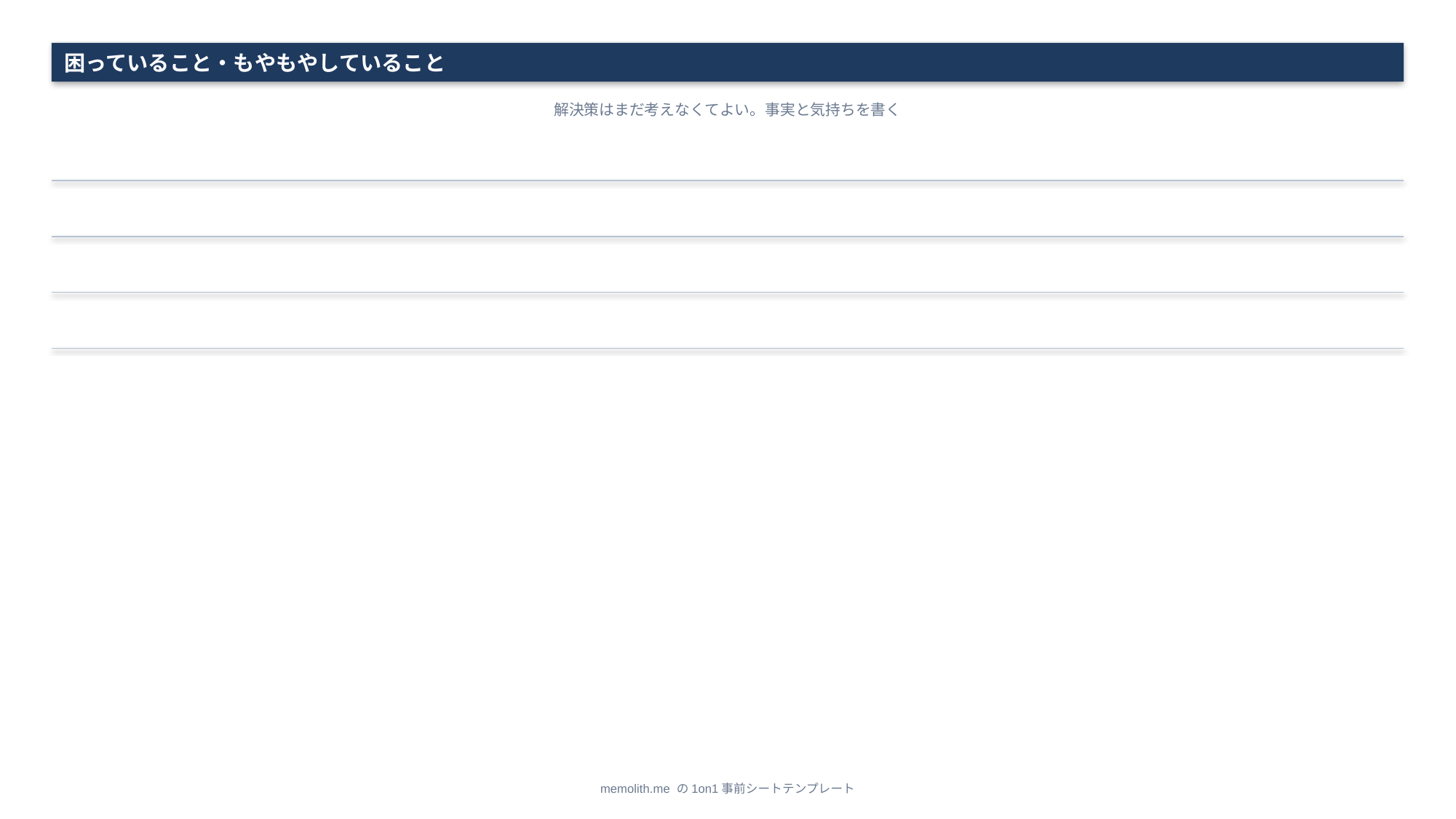

困っていること・もやもやしていること
解決策はまだ考えなくてよい。事実と気持ちを書く

memolith.me の1on1事前シートテンプレート